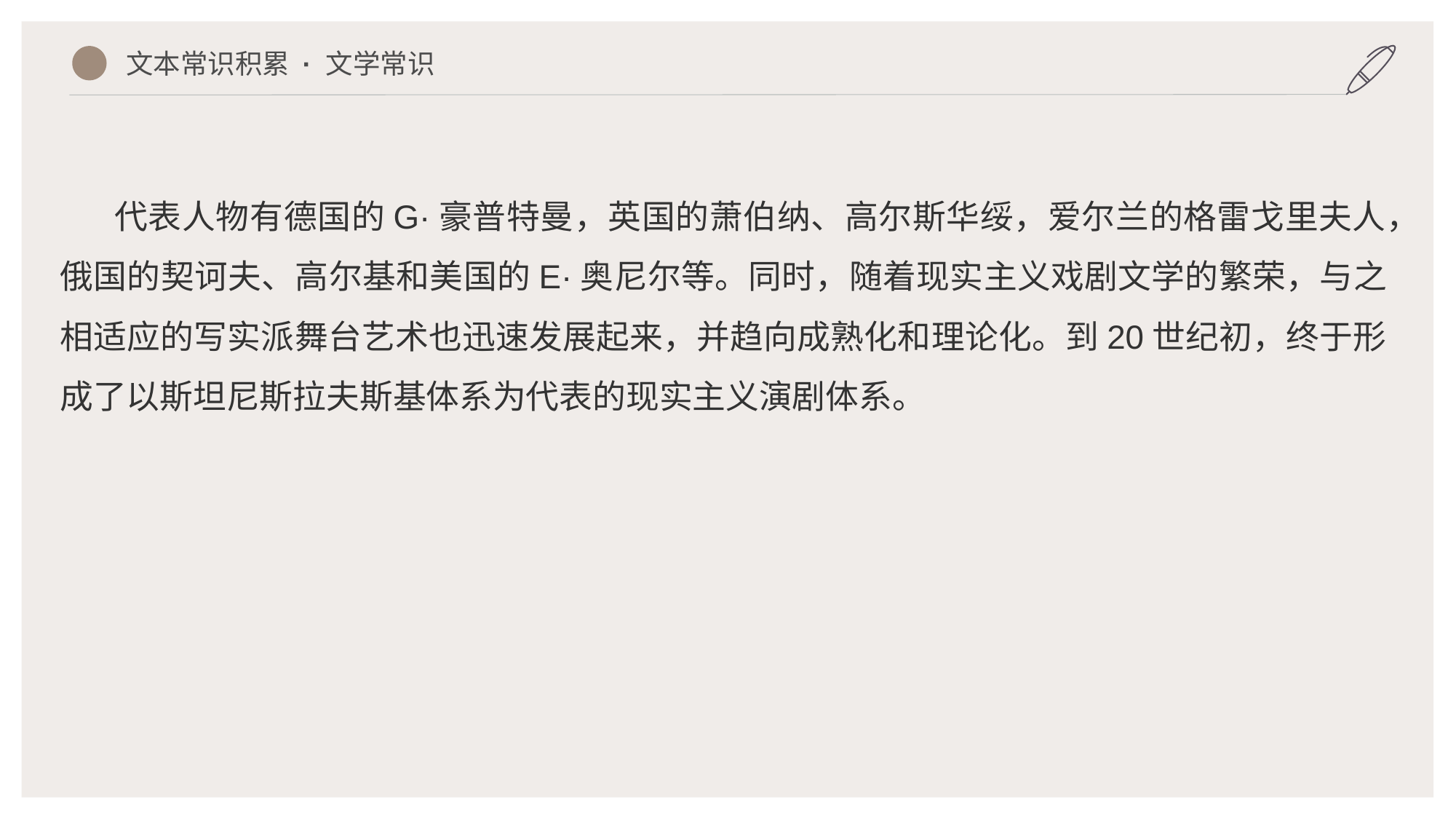

文本常识积累 · 文学常识

代表人物有德国的G·豪普特曼，英国的萧伯纳、高尔斯华绥，爱尔兰的格雷戈里夫人，俄国的契诃夫、高尔基和美国的E·奥尼尔等。同时，随着现实主义戏剧文学的繁荣，与之相适应的写实派舞台艺术也迅速发展起来，并趋向成熟化和理论化。到20世纪初，终于形成了以斯坦尼斯拉夫斯基体系为代表的现实主义演剧体系。